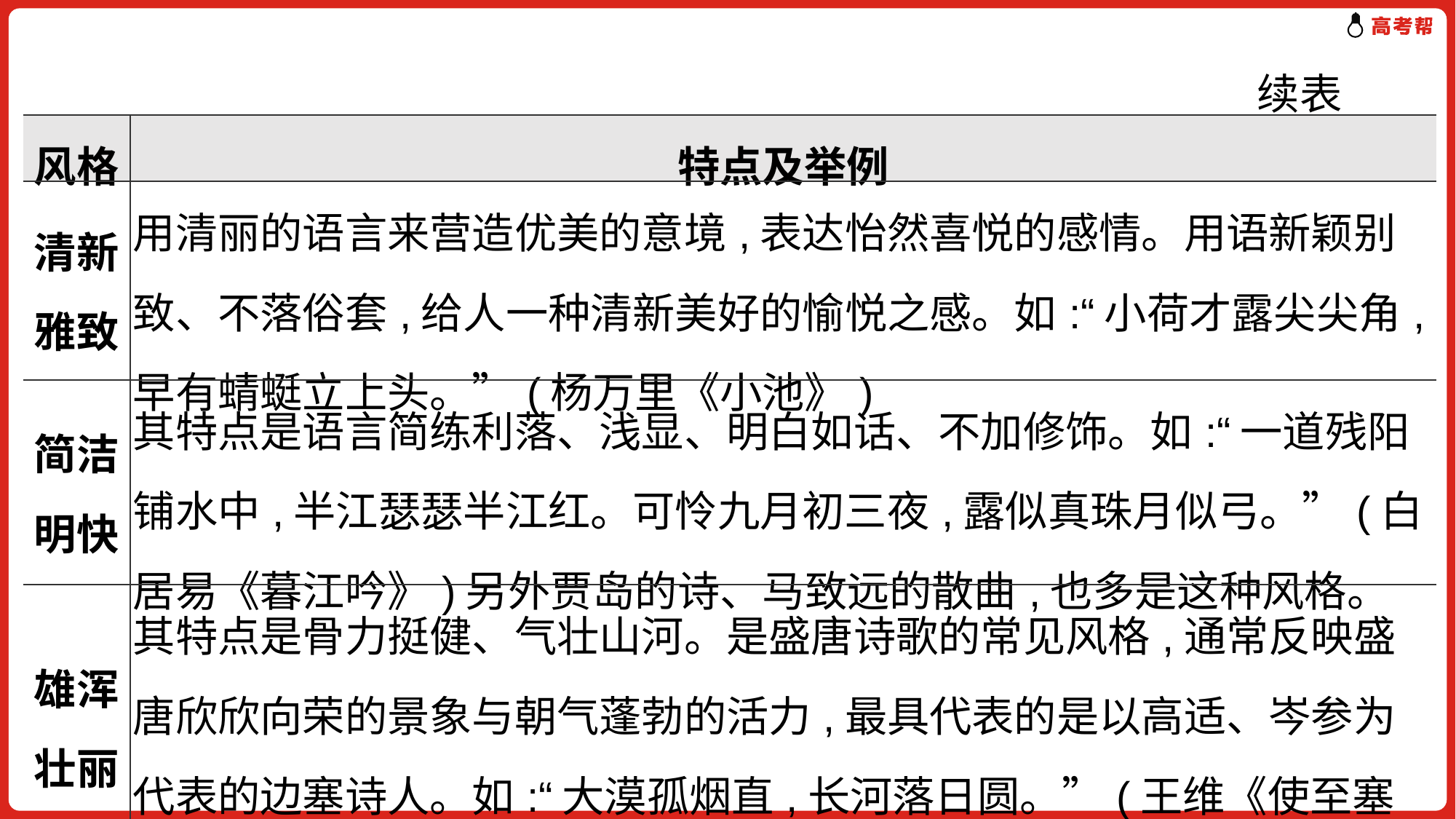

续表
| 风格 | 特点及举例 |
| --- | --- |
| 清新 雅致 | 用清丽的语言来营造优美的意境,表达怡然喜悦的感情。用语新颖别致、不落俗套,给人一种清新美好的愉悦之感。如:“小荷才露尖尖角,早有蜻蜓立上头。”(杨万里《小池》) |
| 简洁 明快 | 其特点是语言简练利落、浅显、明白如话、不加修饰。如:“一道残阳铺水中,半江瑟瑟半江红。可怜九月初三夜,露似真珠月似弓。”(白居易《暮江吟》)另外贾岛的诗、马致远的散曲,也多是这种风格。 |
| 雄浑 壮丽 | 其特点是骨力挺健、气壮山河。是盛唐诗歌的常见风格,通常反映盛唐欣欣向荣的景象与朝气蓬勃的活力,最具代表的是以高适、岑参为代表的边塞诗人。如:“大漠孤烟直,长河落日圆。”(王维《使至塞上》) |